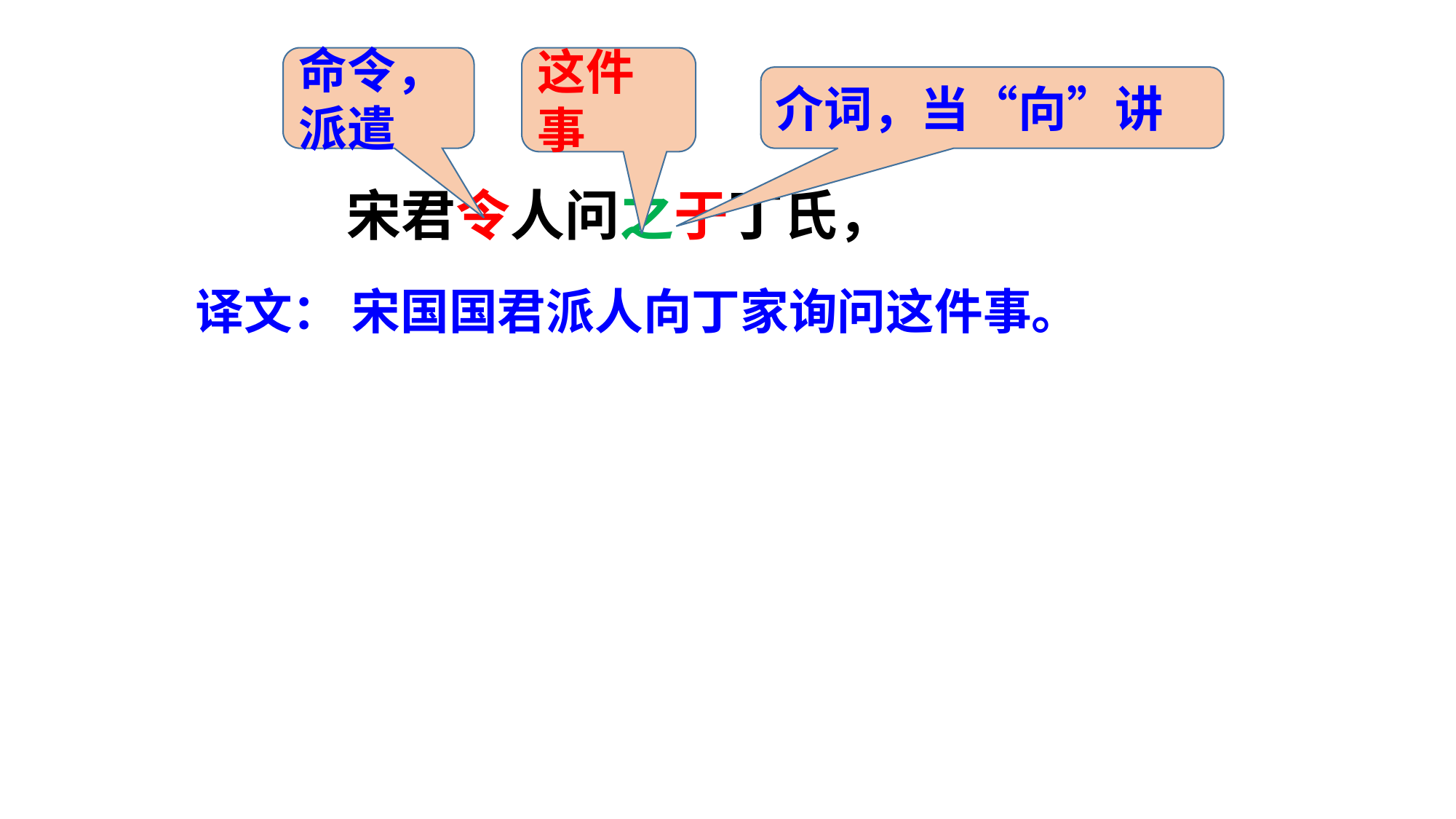

这件事
命令，派遣
介词，当“向”讲
宋君令人问之于丁氏，
译文： 宋国国君派人向丁家询问这件事。